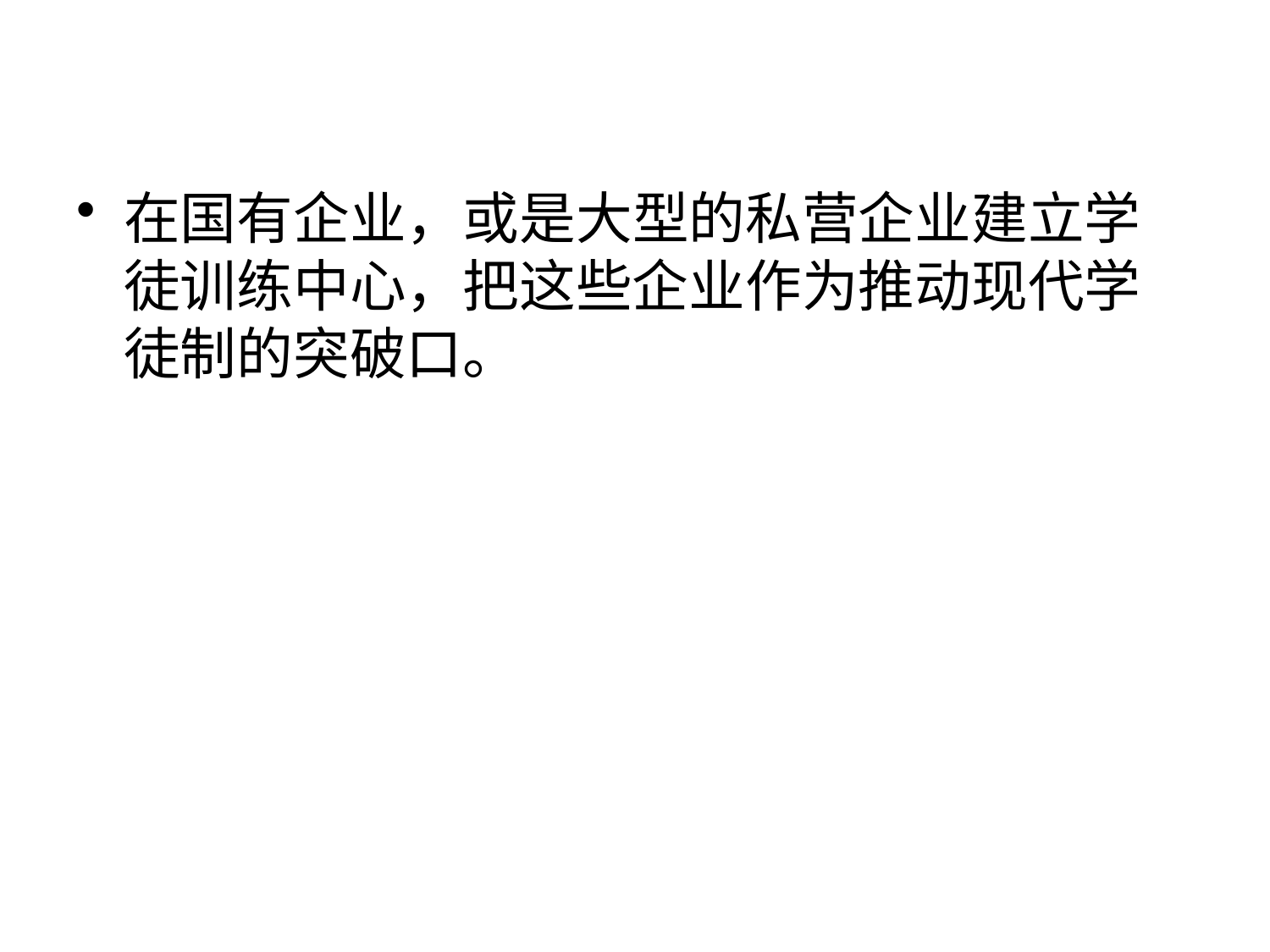

#
在国有企业，或是大型的私营企业建立学徒训练中心，把这些企业作为推动现代学徒制的突破口。